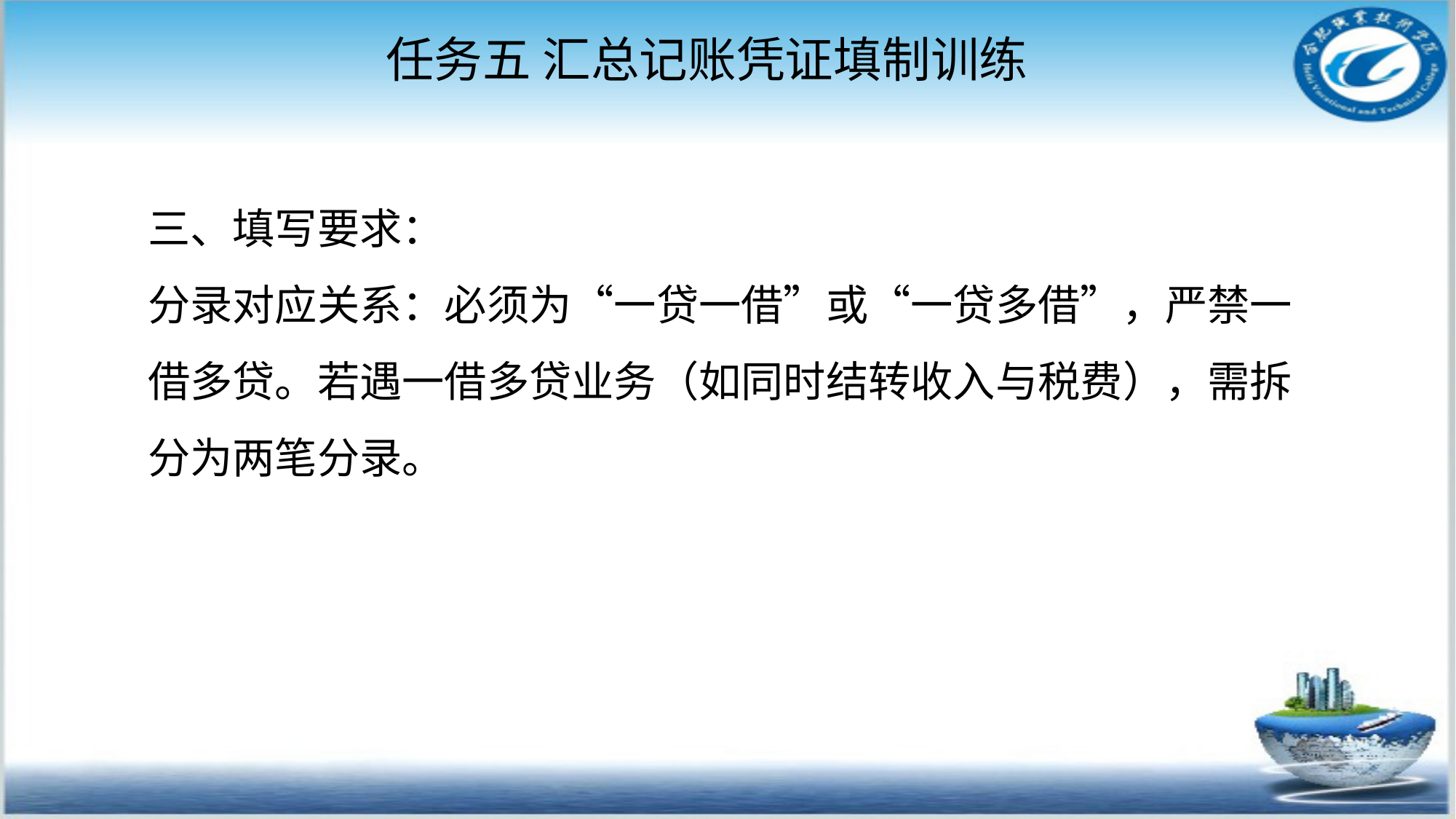

任务五 汇总记账凭证填制训练
三、填写要求：
分录对应关系：必须为“一贷一借”或“一贷多借”，严禁一借多贷。若遇一借多贷业务（如同时结转收入与税费），需拆分为两笔分录。